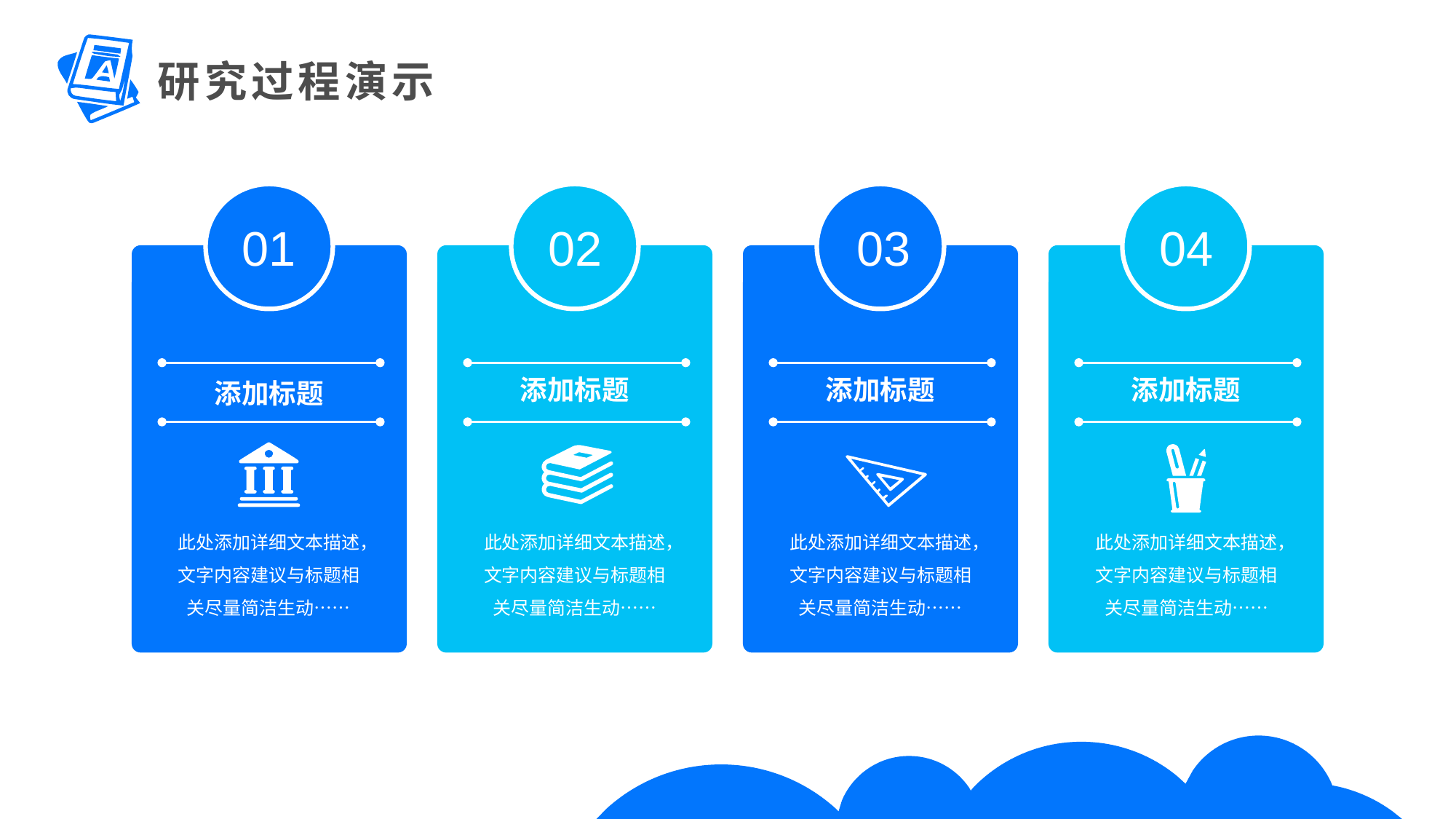

研究过程演示

01
02
03
04

添加标题
添加标题
添加标题
添加标题

此处添加详细文本描述，文字内容建议与标题相关尽量简洁生动……
此处添加详细文本描述，文字内容建议与标题相关尽量简洁生动……
此处添加详细文本描述，文字内容建议与标题相关尽量简洁生动……
此处添加详细文本描述，文字内容建议与标题相关尽量简洁生动……